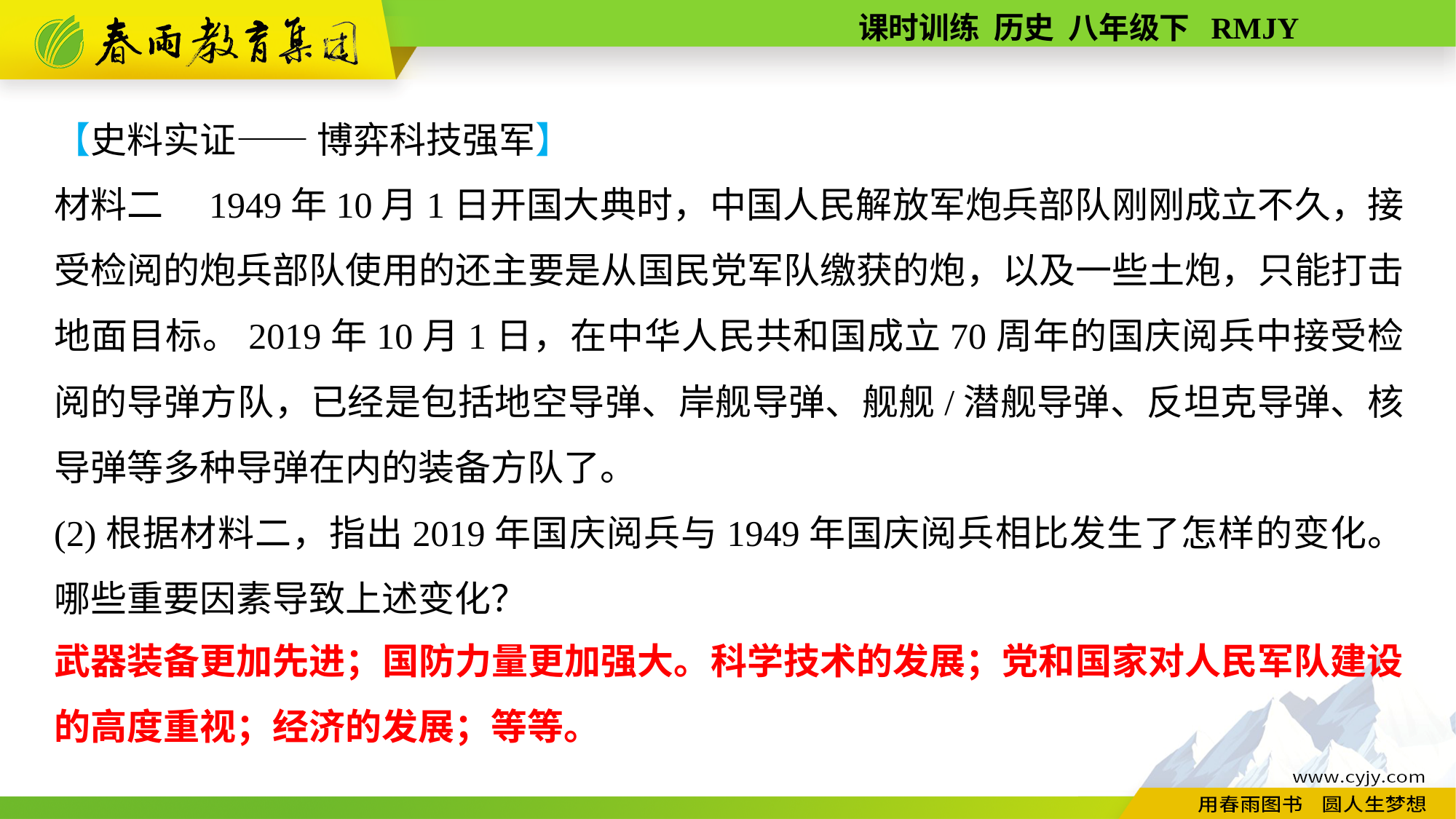

【史料实证—— 博弈科技强军】
材料二　1949年10月1日开国大典时，中国人民解放军炮兵部队刚刚成立不久，接受检阅的炮兵部队使用的还主要是从国民党军队缴获的炮，以及一些土炮，只能打击地面目标。2019年10月1日，在中华人民共和国成立70周年的国庆阅兵中接受检阅的导弹方队，已经是包括地空导弹、岸舰导弹、舰舰/潜舰导弹、反坦克导弹、核导弹等多种导弹在内的装备方队了。
(2)根据材料二，指出2019年国庆阅兵与1949年国庆阅兵相比发生了怎样的变化。哪些重要因素导致上述变化？
武器装备更加先进；国防力量更加强大。科学技术的发展；党和国家对人民军队建设的高度重视；经济的发展；等等。